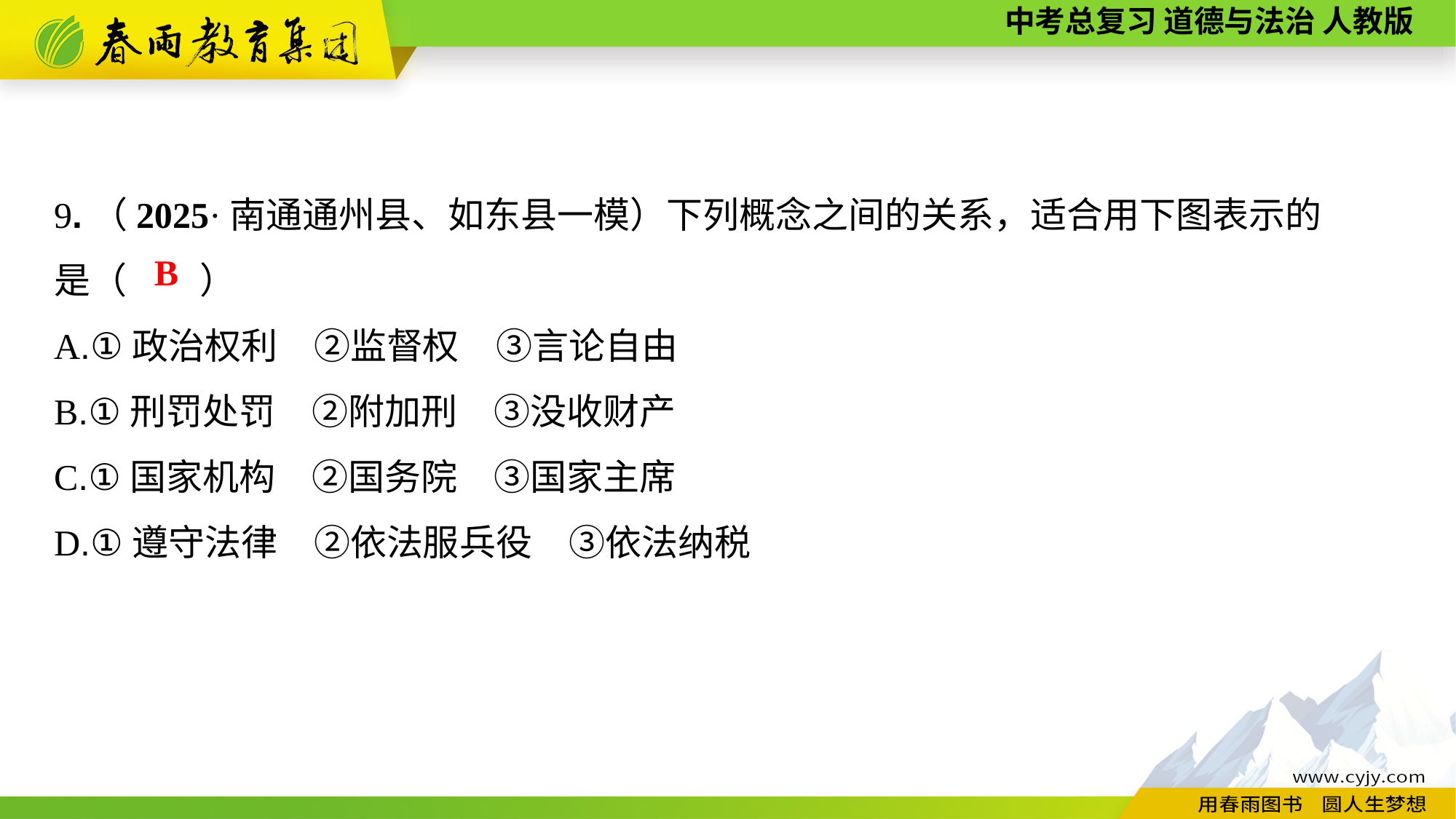

9.（2025·南通通州县、如东县一模）下列概念之间的关系，适合用下图表示的
是（　　）
A.①政治权利　②监督权　③言论自由
B.①刑罚处罚　②附加刑　③没收财产
C.①国家机构　②国务院　③国家主席
D.①遵守法律　②依法服兵役　③依法纳税
B